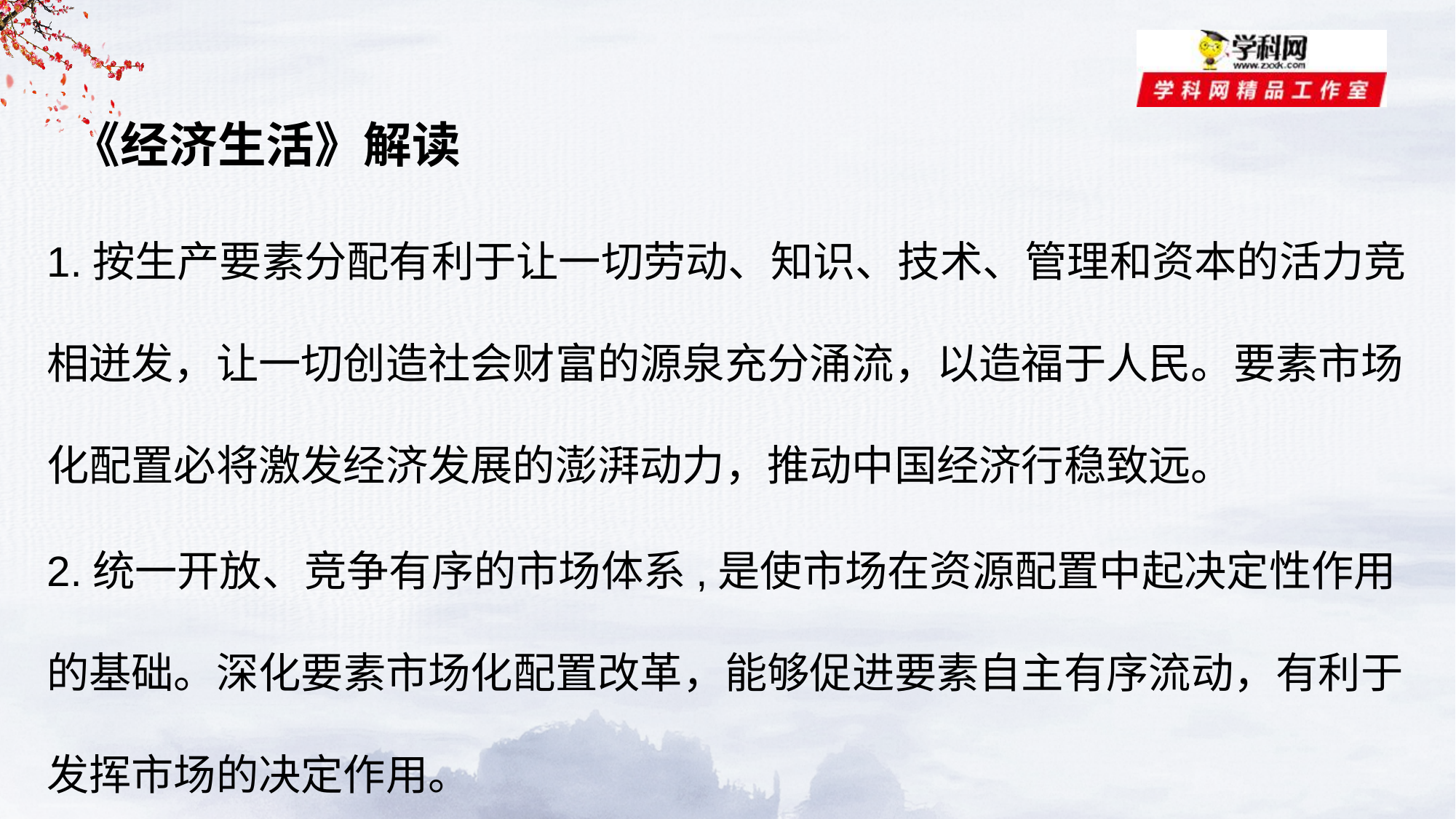

《经济生活》解读
1.按生产要素分配有利于让一切劳动、知识、技术、管理和资本的活力竞相迸发，让一切创造社会财富的源泉充分涌流，以造福于人民。要素市场化配置必将激发经济发展的澎湃动力，推动中国经济行稳致远。
2.统一开放、竞争有序的市场体系,是使市场在资源配置中起决定性作用的基础。深化要素市场化配置改革，能够促进要素自主有序流动，有利于发挥市场的决定作用。